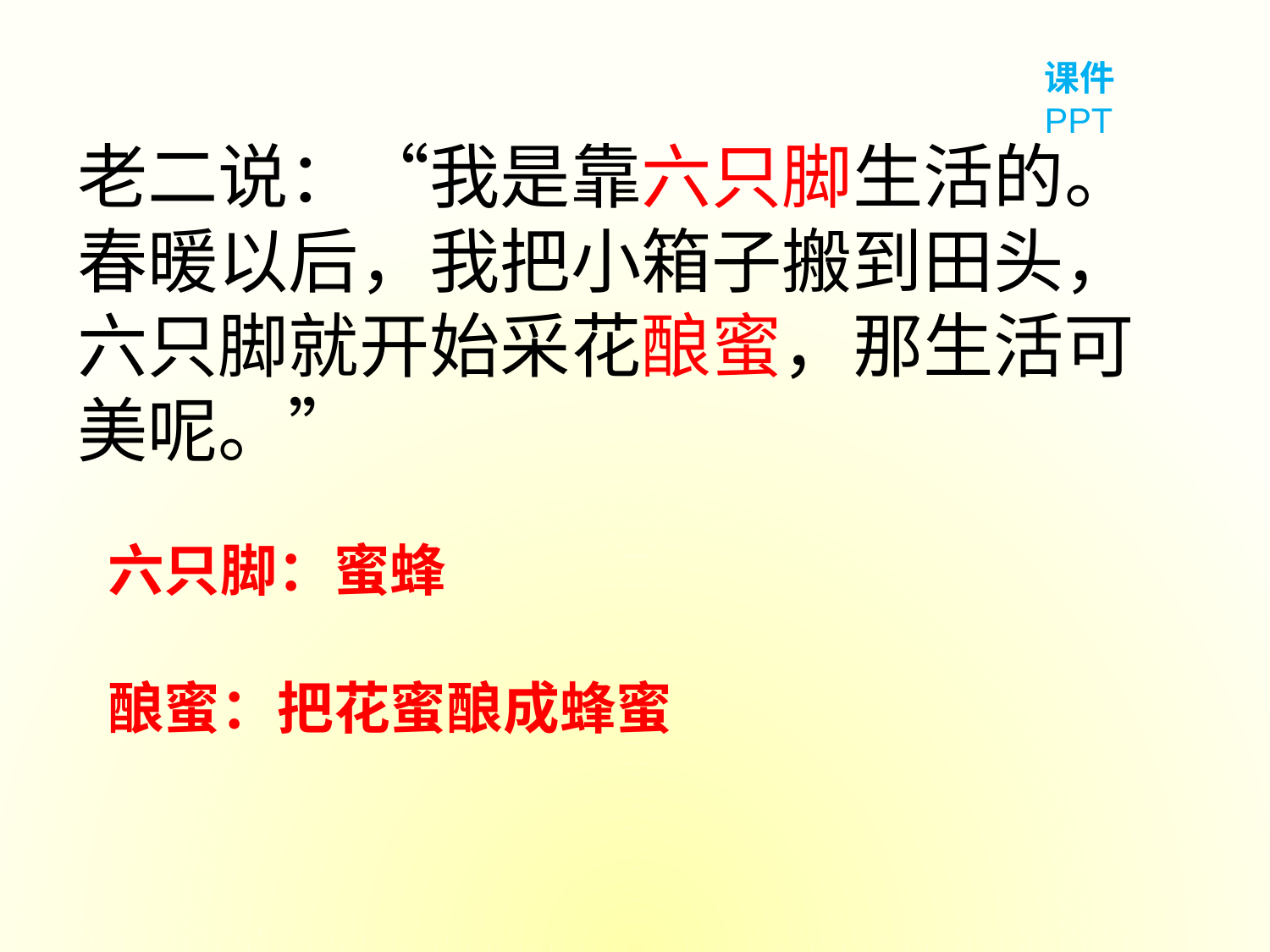

课件PPT
老二说：“我是靠六只脚生活的。春暖以后，我把小箱子搬到田头，六只脚就开始采花酿蜜，那生活可美呢。”
六只脚：蜜蜂
酿蜜：把花蜜酿成蜂蜜